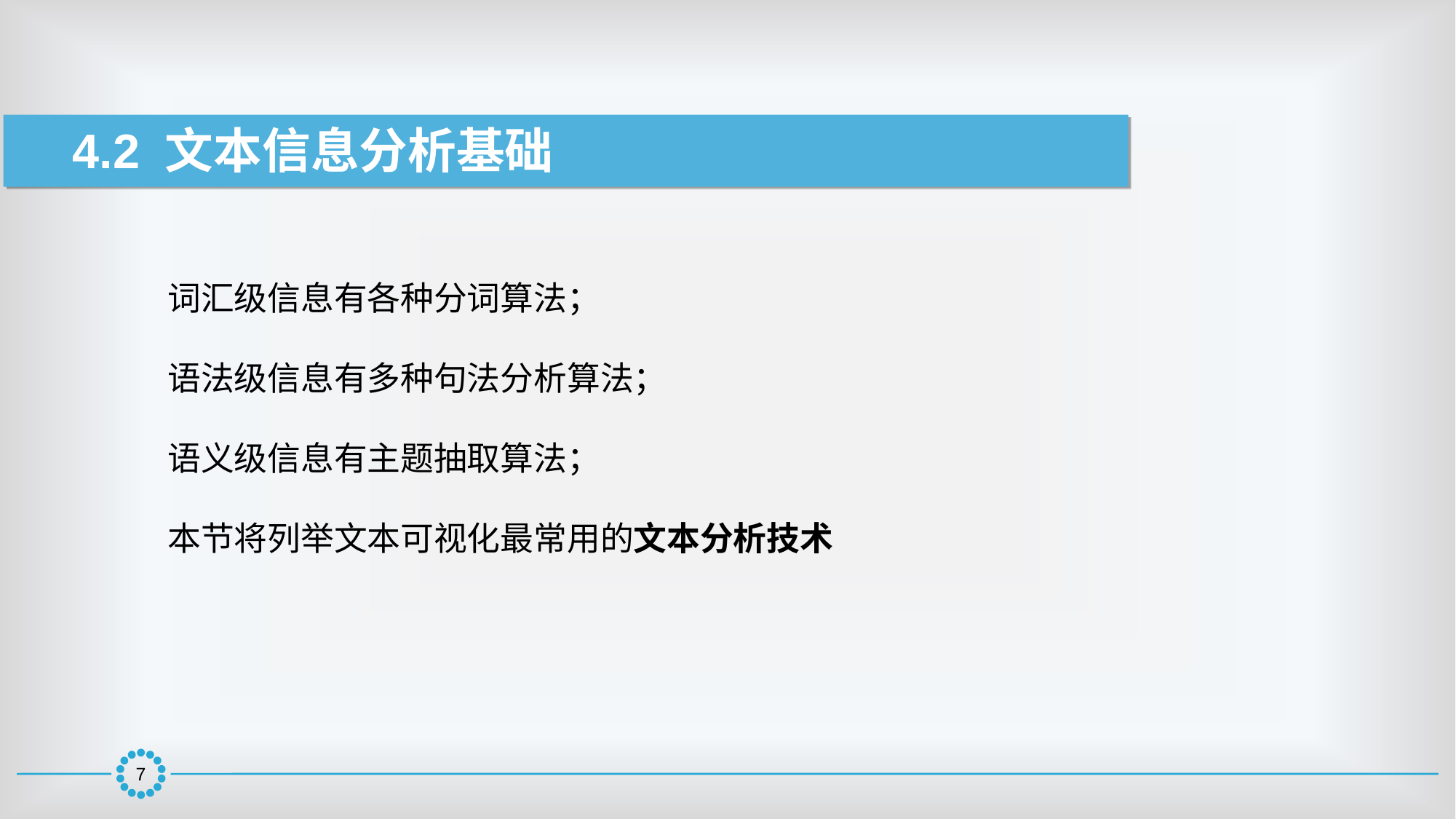

4.2 文本信息分析基础

词汇级信息有各种分词算法；

语法级信息有多种句法分析算法；

语义级信息有主题抽取算法；

本节将列举文本可视化最常用的文本分析技术

7